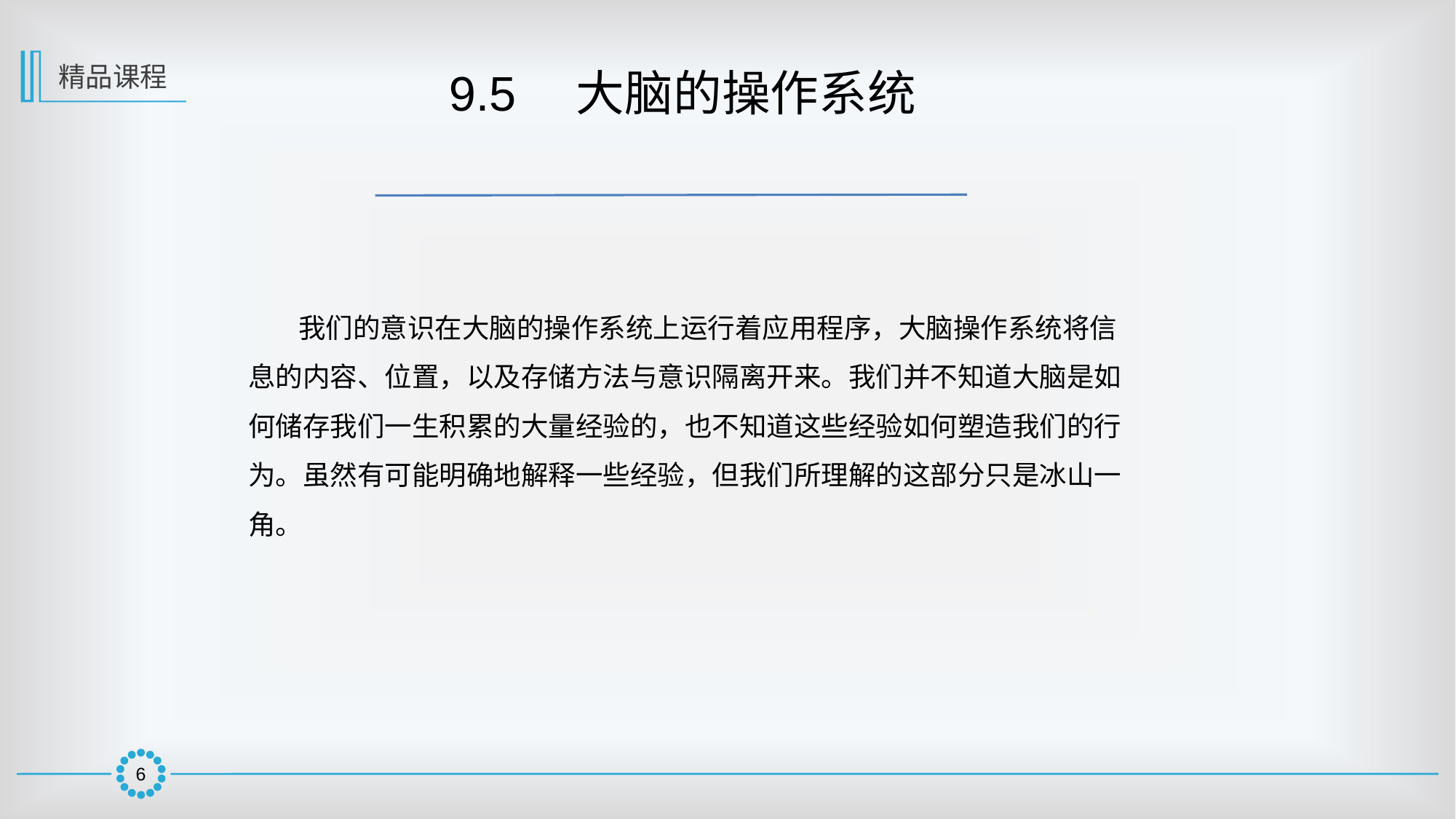

精品课程
 9.5　大脑的操作系统

       我们的意识在大脑的操作系统上运行着应用程序，大脑操作系统将信息的内容、位置，以及存储方法与意识隔离开来。我们并不知道大脑是如何储存我们一生积累的大量经验的，也不知道这些经验如何塑造我们的行
为。虽然有可能明确地解释一些经验，但我们所理解的这部分只是冰山一角。

6